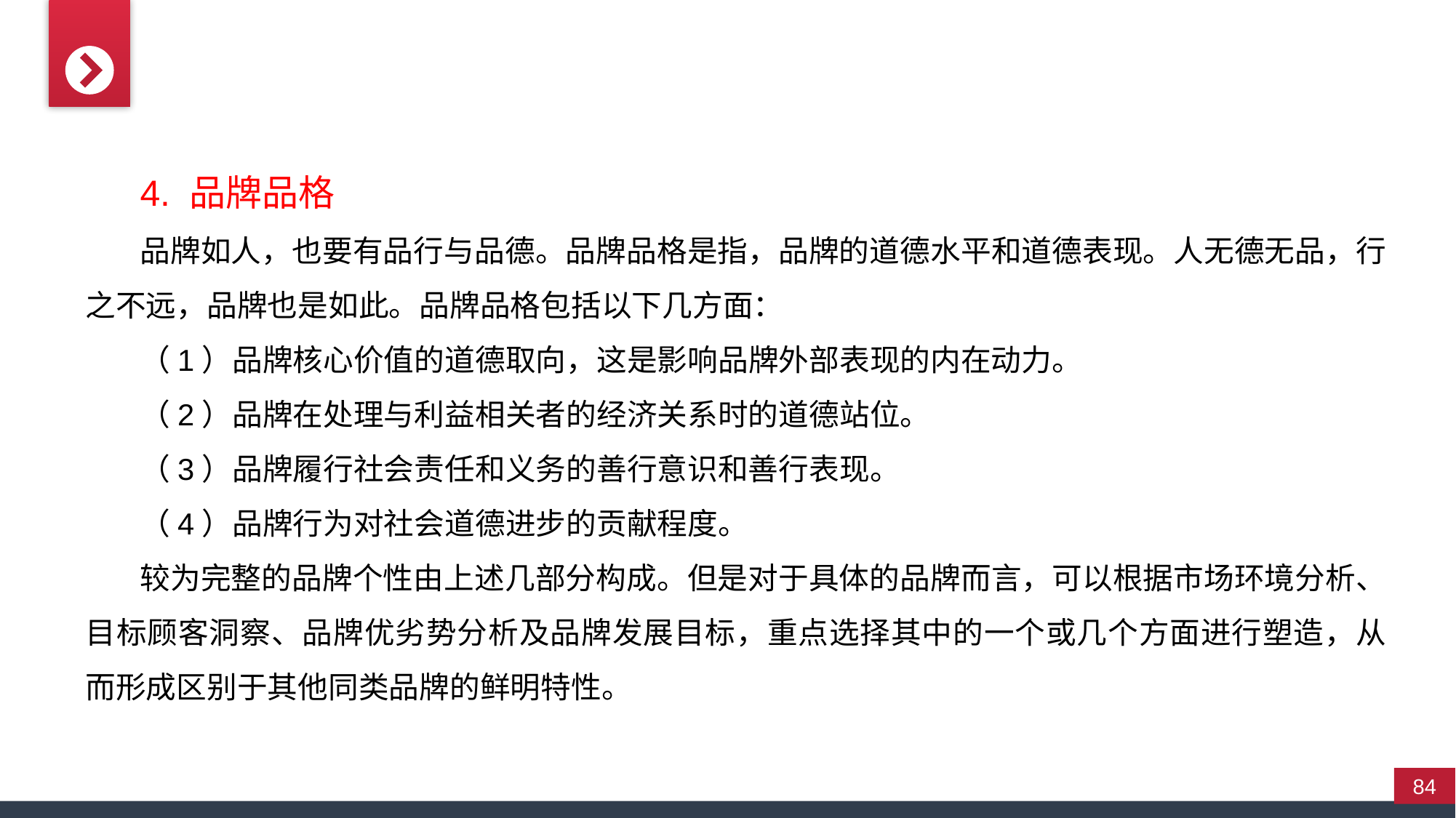

4. 品牌品格
品牌如人，也要有品行与品德。品牌品格是指，品牌的道德水平和道德表现。人无德无品，行之不远，品牌也是如此。品牌品格包括以下几方面：
（1）品牌核心价值的道德取向，这是影响品牌外部表现的内在动力。
（2）品牌在处理与利益相关者的经济关系时的道德站位。
（3）品牌履行社会责任和义务的善行意识和善行表现。
（4）品牌行为对社会道德进步的贡献程度。
较为完整的品牌个性由上述几部分构成。但是对于具体的品牌而言，可以根据市场环境分析、目标顾客洞察、品牌优劣势分析及品牌发展目标，重点选择其中的一个或几个方面进行塑造，从而形成区别于其他同类品牌的鲜明特性。